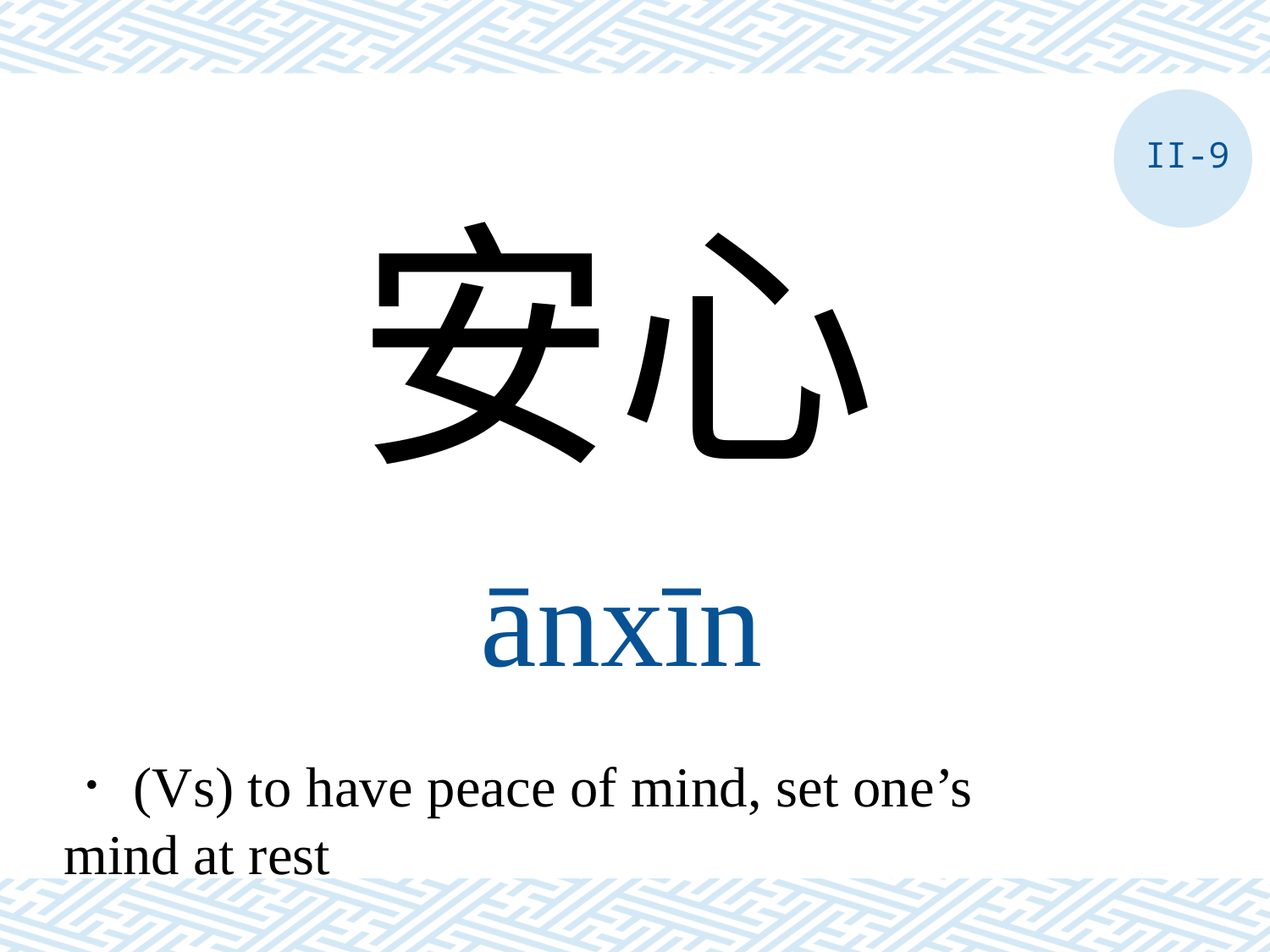

II-9

安心
ānxīn
．(Vs) to have peace of mind, set one’s
mind at rest